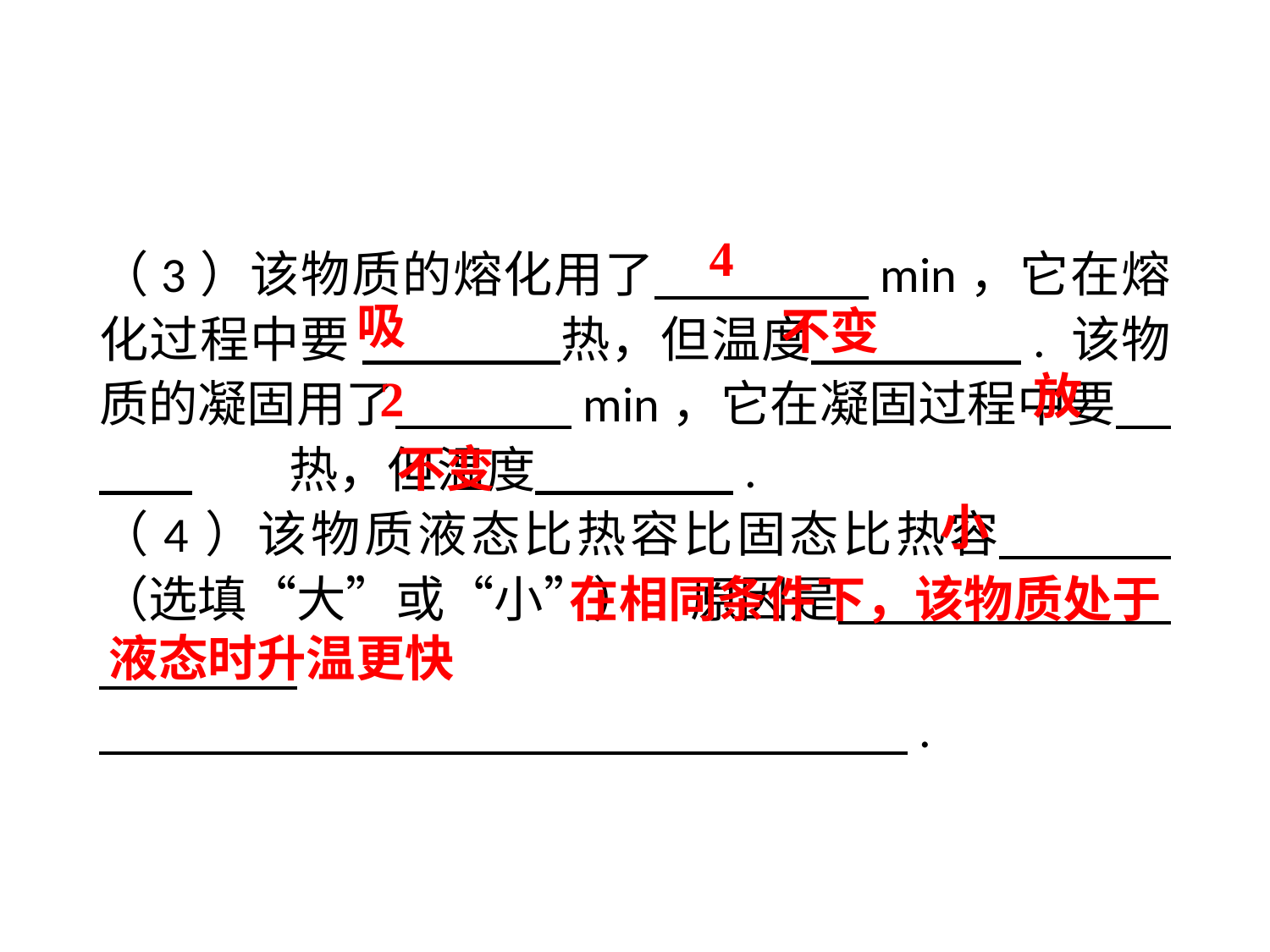

4
（3）该物质的熔化用了     　    　min，它在熔化过程中要     　    　热，但温度     　    　. 该物质的凝固用了     　  　min，它在凝固过程中要        　   .　热，但温度     　    　.
（4）该物质液态比热容比固态比热容     　    （选填“大”或“小”）. 原因是                                                  .
　　                                                            　.
吸
不变
放
 2
不变
小
                                        在相同条件下，该物质处于液态时升温更快